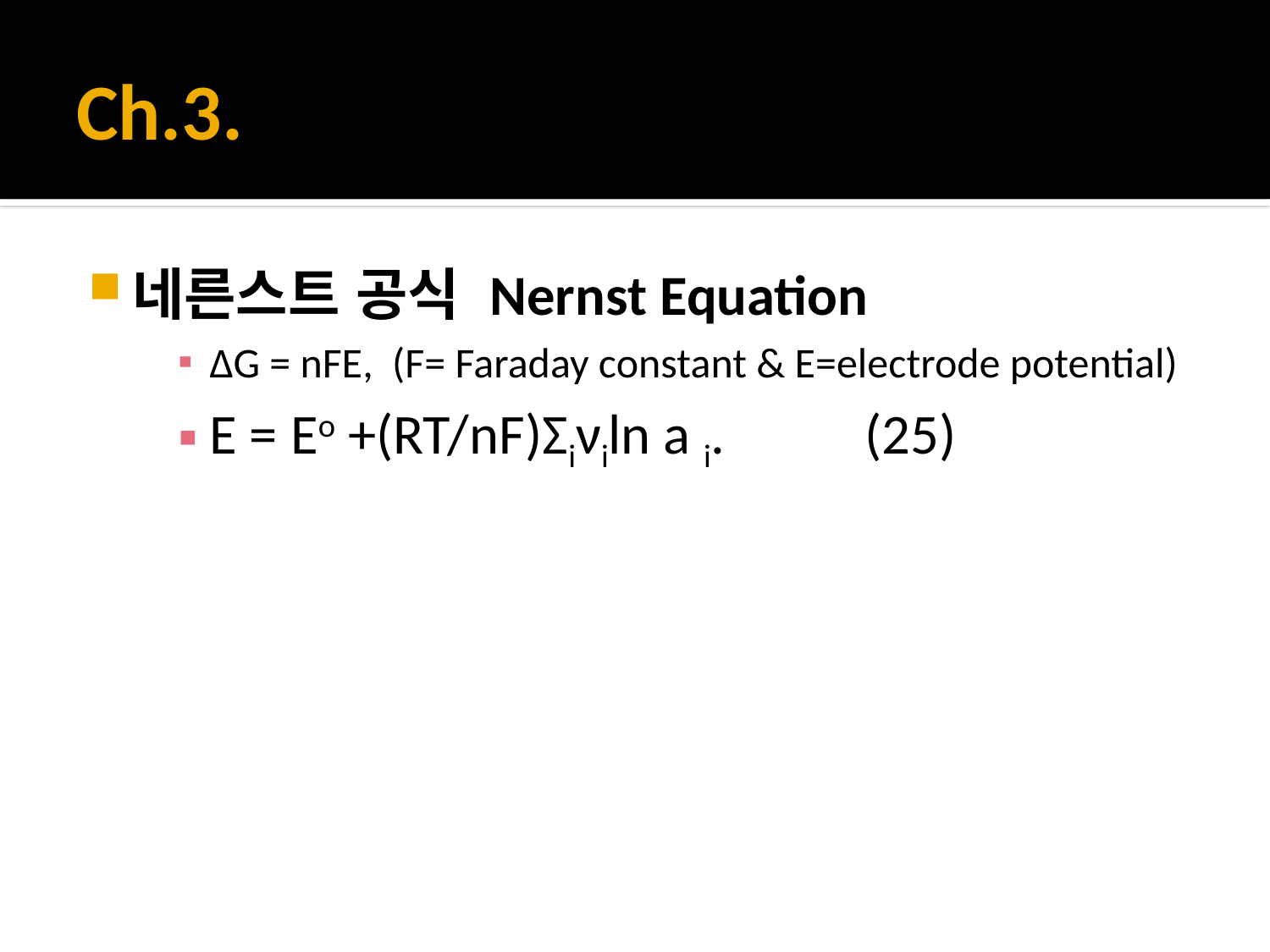

# Ch.3.
네른스트 공식 Nernst Equation
ΔG = nFE,  (F= Faraday constant & E=electrode potential)
E = Eo +(RT/nF)Σiνiln a i.           (25)